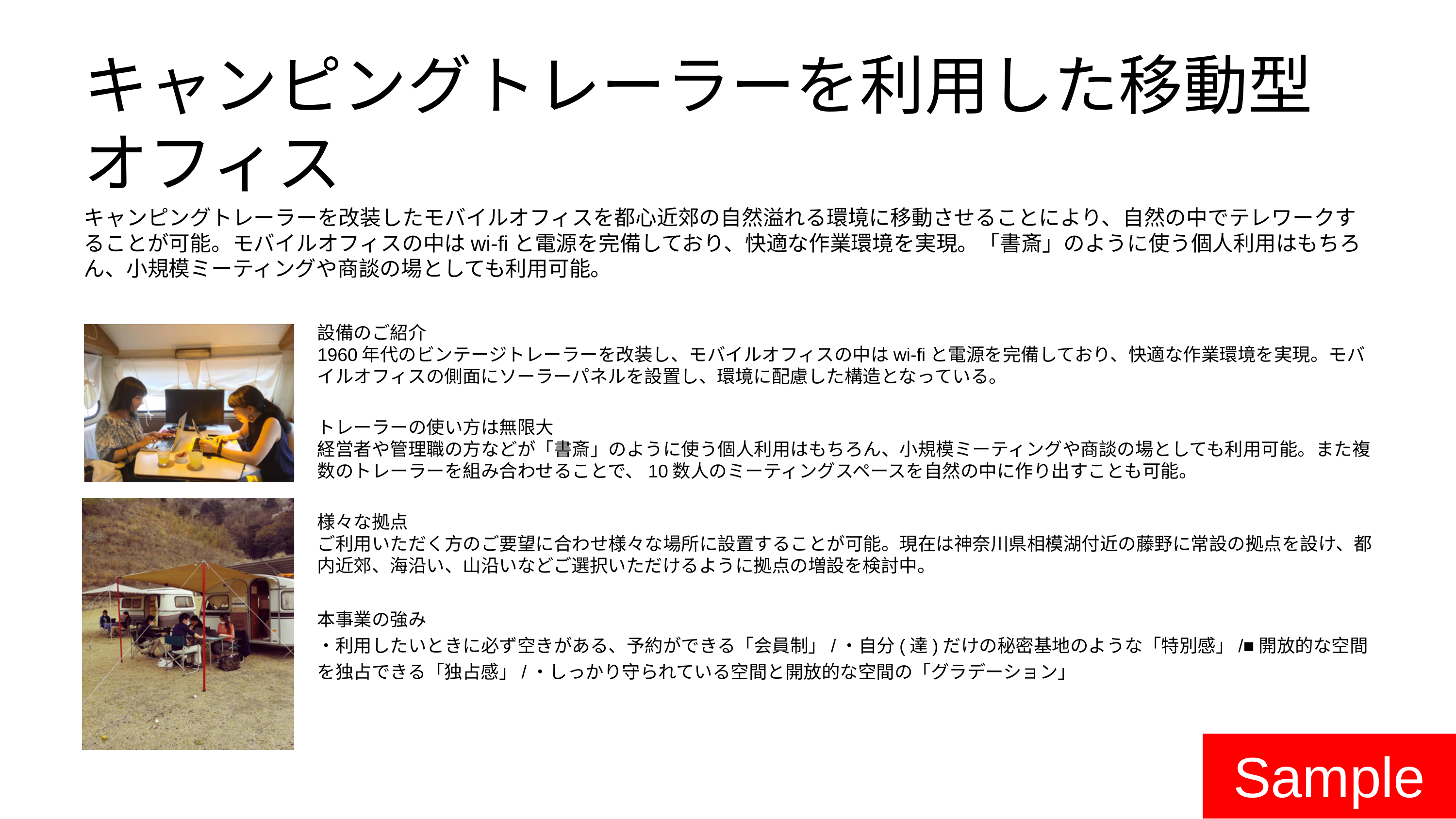

キャンピングトレーラーを利用した移動型オフィス
キャンピングトレーラーを改装したモバイルオフィスを都心近郊の自然溢れる環境に移動させることにより、自然の中でテレワークすることが可能。モバイルオフィスの中はwi-fiと電源を完備しており、快適な作業環境を実現。「書斎」のように使う個人利用はもちろん、小規模ミーティングや商談の場としても利用可能。
設備のご紹介
1960年代のビンテージトレーラーを改装し、モバイルオフィスの中はwi-fiと電源を完備しており、快適な作業環境を実現。モバイルオフィスの側面にソーラーパネルを設置し、環境に配慮した構造となっている。

トレーラーの使い方は無限大
経営者や管理職の方などが「書斎」のように使う個人利用はもちろん、小規模ミーティングや商談の場としても利用可能。また複数のトレーラーを組み合わせることで、10数人のミーティングスペースを自然の中に作り出すことも可能。

様々な拠点
ご利用いただく方のご要望に合わせ様々な場所に設置することが可能。現在は神奈川県相模湖付近の藤野に常設の拠点を設け、都内近郊、海沿い、山沿いなどご選択いただけるように拠点の増設を検討中。
本事業の強み
・利用したいときに必ず空きがある、予約ができる「会員制」/・自分(達)だけの秘密基地のような「特別感」/■開放的な空間を独占できる「独占感」/・しっかり守られている空間と開放的な空間の「グラデーション」

Sample